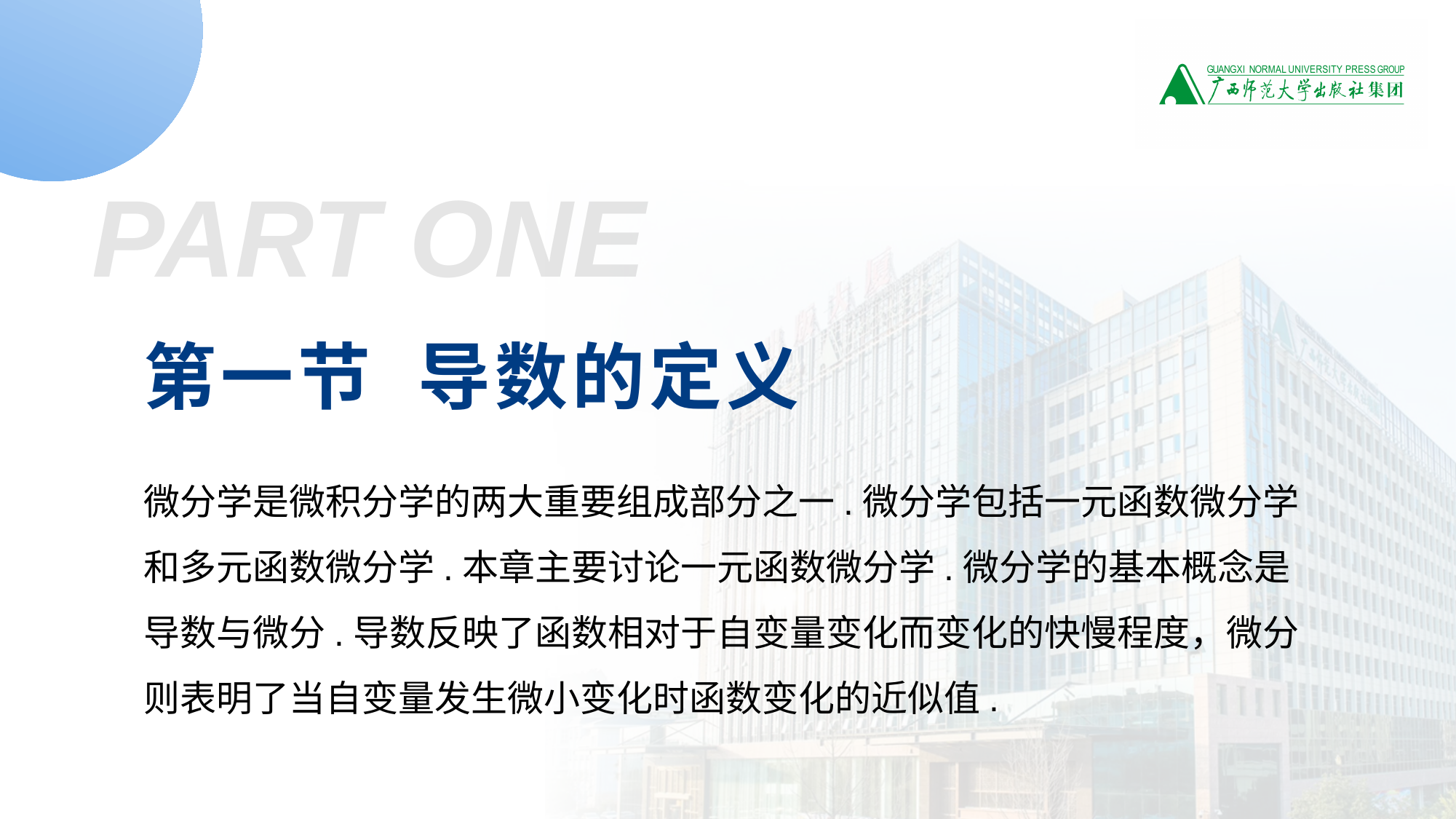

PART ONE
第一节  导数的定义
微分学是微积分学的两大重要组成部分之一.微分学包括一元函数微分学和多元函数微分学.本章主要讨论一元函数微分学.微分学的基本概念是导数与微分.导数反映了函数相对于自变量变化而变化的快慢程度，微分则表明了当自变量发生微小变化时函数变化的近似值.